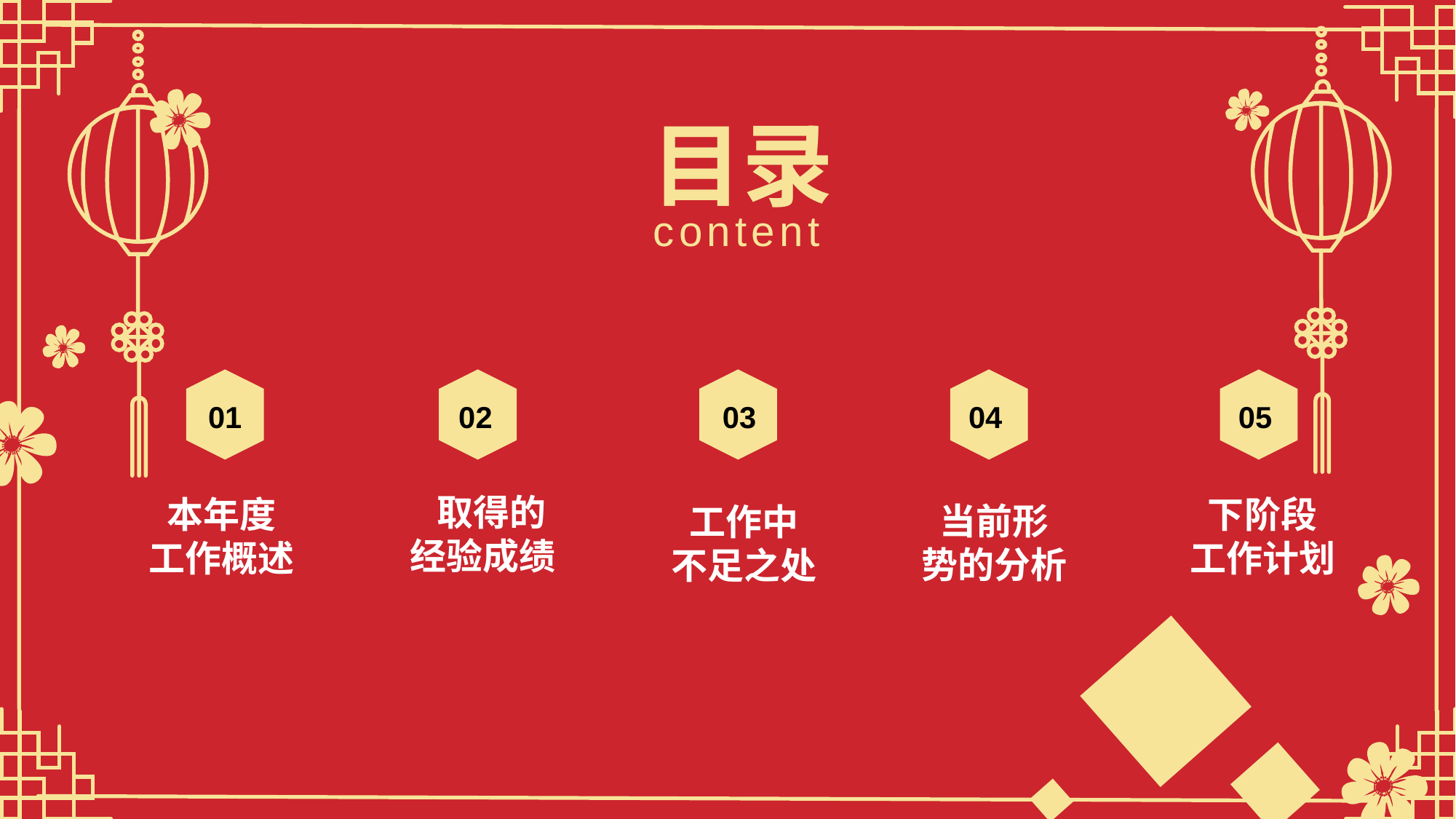

目录

content

01
02
03
04
05

 取得的
经验成绩
工作中
不足之处
下阶段
工作计划
本年度
工作概述

当前形
势的分析